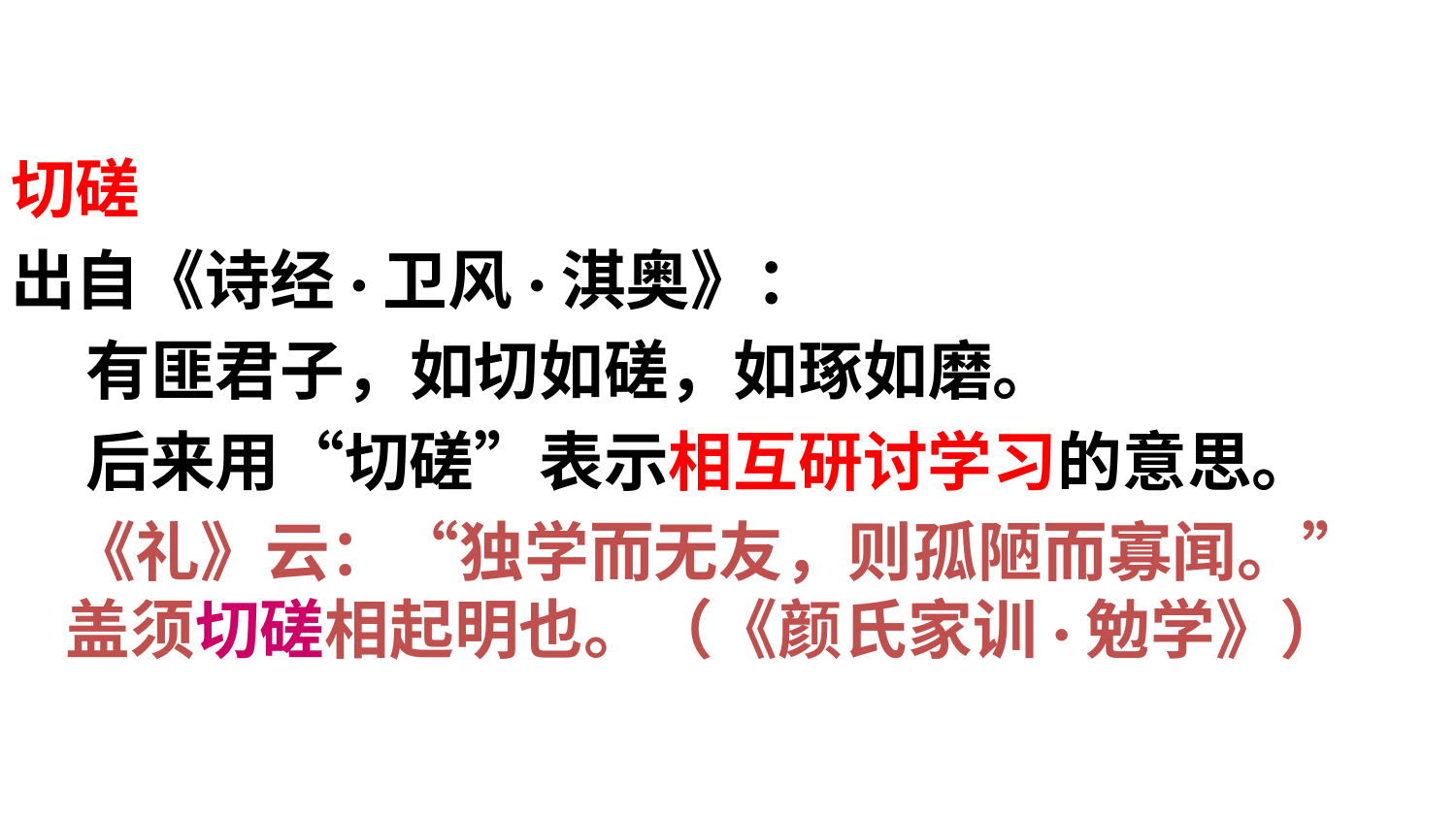

切磋
出自《诗经·卫风·淇奥》：
    有匪君子，如切如磋，如琢如磨。
    后来用“切磋”表示相互研讨学习的意思。
   《礼》云：“独学而无友，则孤陋而寡闻。”盖须切磋相起明也。（《颜氏家训·勉学》）